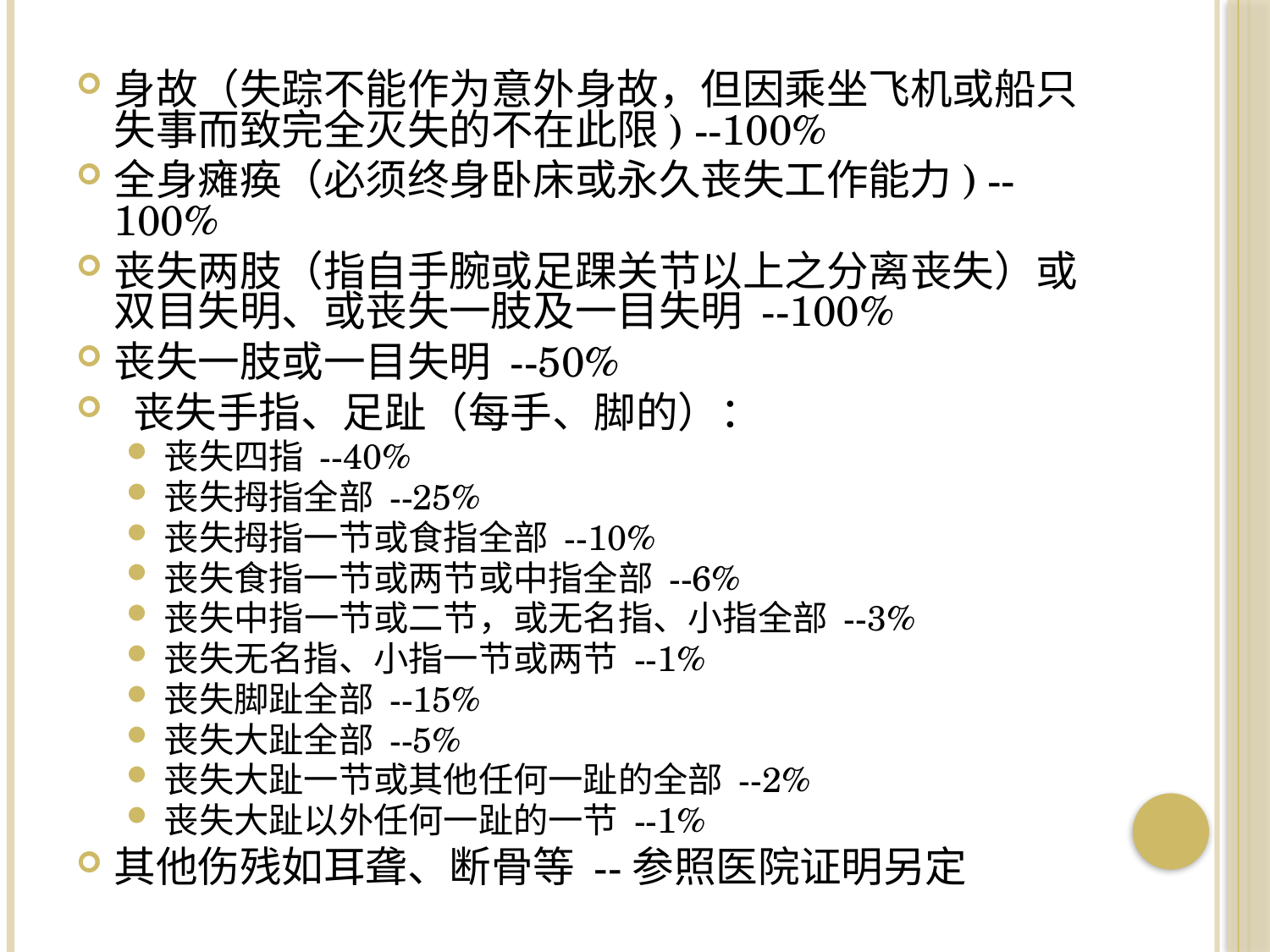

身故（失踪不能作为意外身故，但因乘坐飞机或船只失事而致完全灭失的不在此限) --100%
全身瘫痪（必须终身卧床或永久丧失工作能力) --100%
丧失两肢（指自手腕或足踝关节以上之分离丧失）或双目失明、或丧失一肢及一目失明 --100%
丧失一肢或一目失明 --50%
 丧失手指、足趾（每手、脚的）：
丧失四指 --40%
丧失拇指全部 --25%
丧失拇指一节或食指全部 --10%
丧失食指一节或两节或中指全部 --6%
丧失中指一节或二节，或无名指、小指全部 --3%
丧失无名指、小指一节或两节 --1%
丧失脚趾全部 --15%
丧失大趾全部 --5%
丧失大趾一节或其他任何一趾的全部 --2%
丧失大趾以外任何一趾的一节 --1%
其他伤残如耳聋、断骨等 --参照医院证明另定